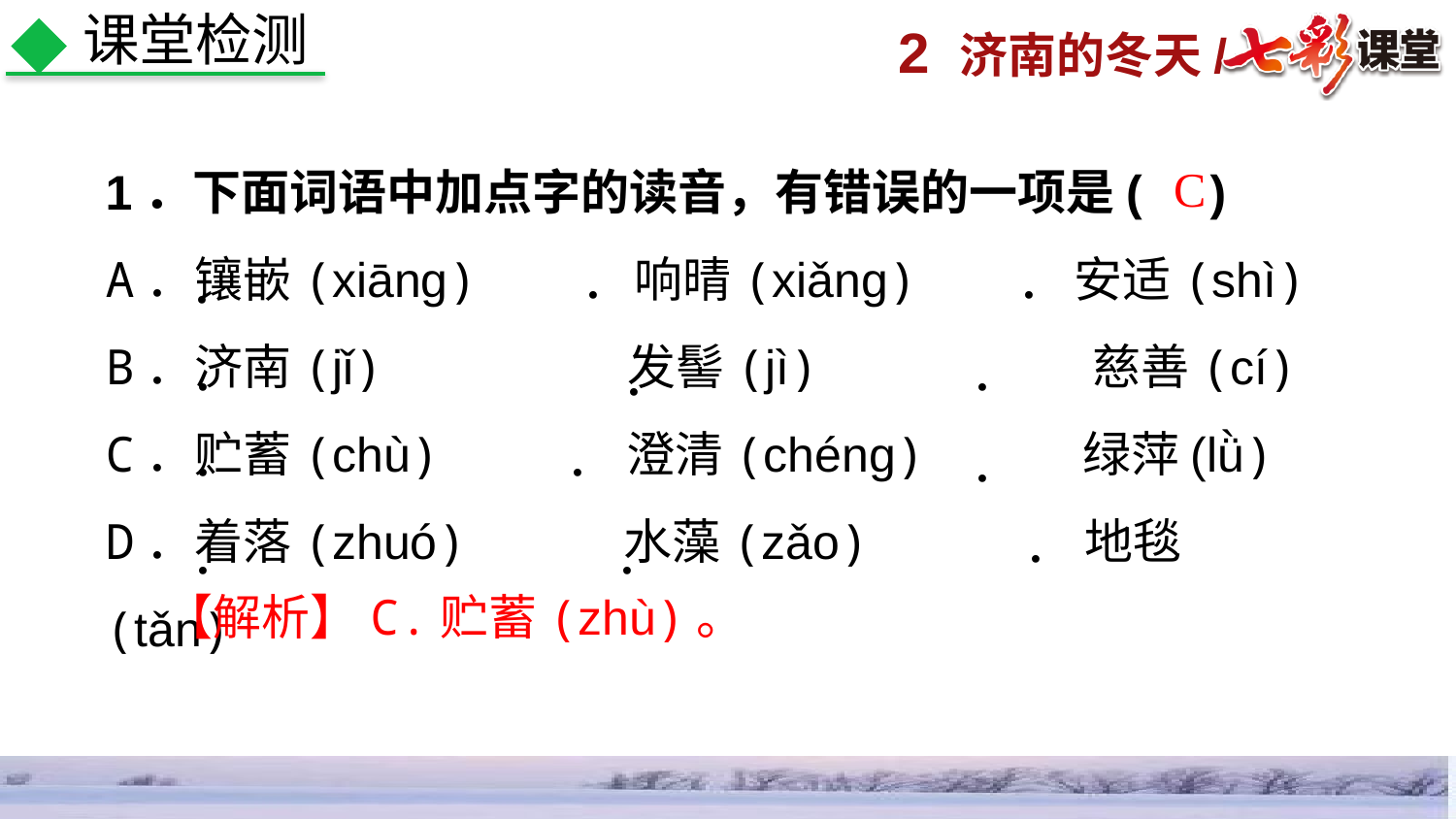

课堂检测

C
1．下面词语中加点字的读音，有错误的一项是(     )
A．镶嵌(xiāng)     响晴(xiǎng)     安适(shì)
B．济南(jǐ)        发髻(jì)         慈善(cí)
C．贮蓄(chù)      澄清(chéng)     绿萍(lǜ)
D．着落(zhuó)     水藻(zǎo)       地毯(tǎn)
．
．
．
．
．
．
．
．
．
．
．
．
【解析】C.贮蓄(zhù)。